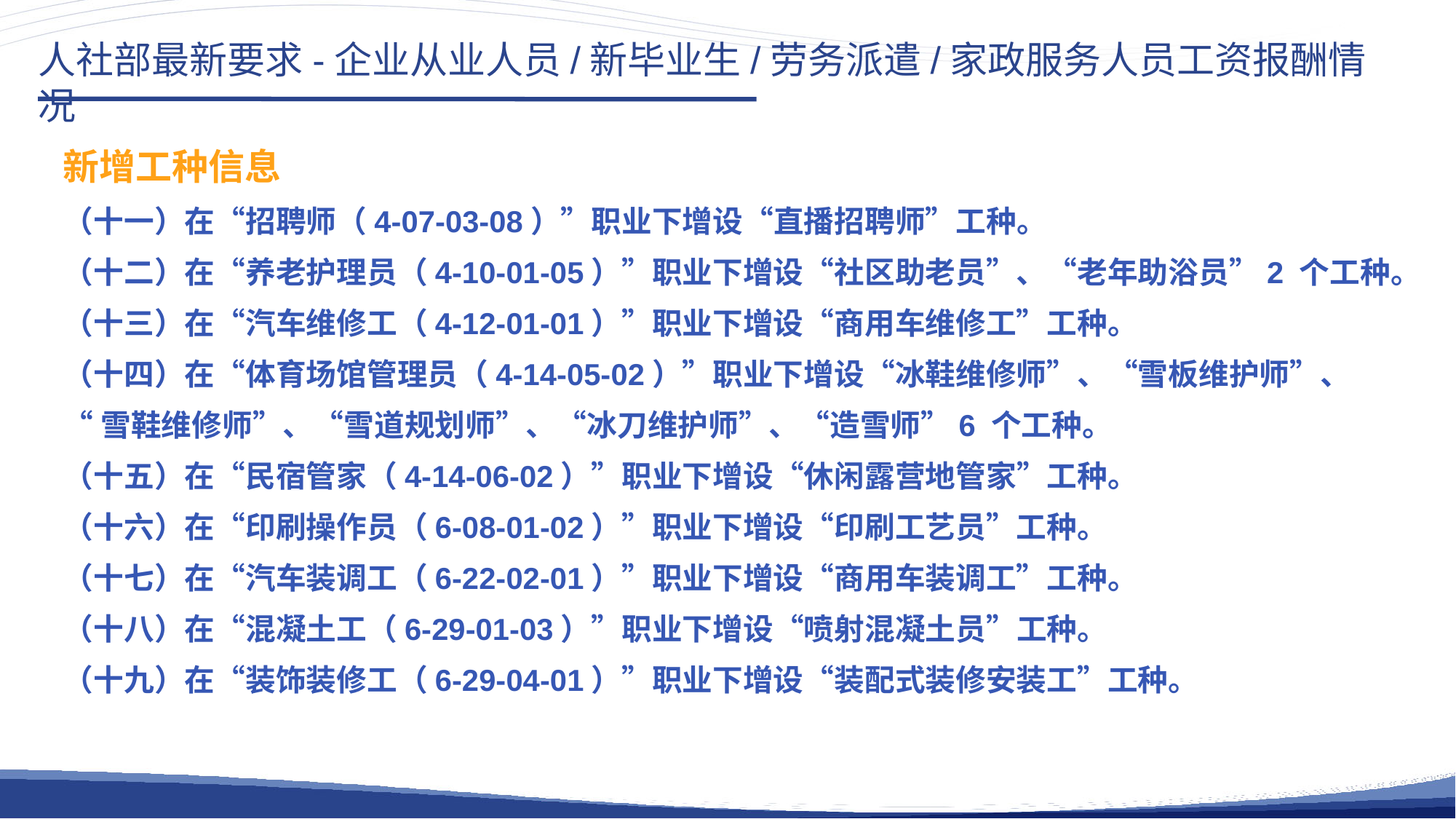

人社部最新要求-企业从业人员/新毕业生/劳务派遣/家政服务人员工资报酬情况
新增工种信息
（十一）在“招聘师（4-07-03-08）”职业下增设“直播招聘师”工种。
（十二）在“养老护理员（4-10-01-05）”职业下增设“社区助老员”、“老年助浴员”2 个工种。
（十三）在“汽车维修工（4-12-01-01）”职业下增设“商用车维修工”工种。
（十四）在“体育场馆管理员（4-14-05-02）”职业下增设“冰鞋维修师”、“雪板维护师”、
“雪鞋维修师”、“雪道规划师”、“冰刀维护师”、“造雪师”6 个工种。
（十五）在“民宿管家（4-14-06-02）”职业下增设“休闲露营地管家”工种。
（十六）在“印刷操作员（6-08-01-02）”职业下增设“印刷工艺员”工种。
（十七）在“汽车装调工（6-22-02-01）”职业下增设“商用车装调工”工种。
（十八）在“混凝土工（6-29-01-03）”职业下增设“喷射混凝土员”工种。
（十九）在“装饰装修工（6-29-04-01）”职业下增设“装配式装修安装工”工种。